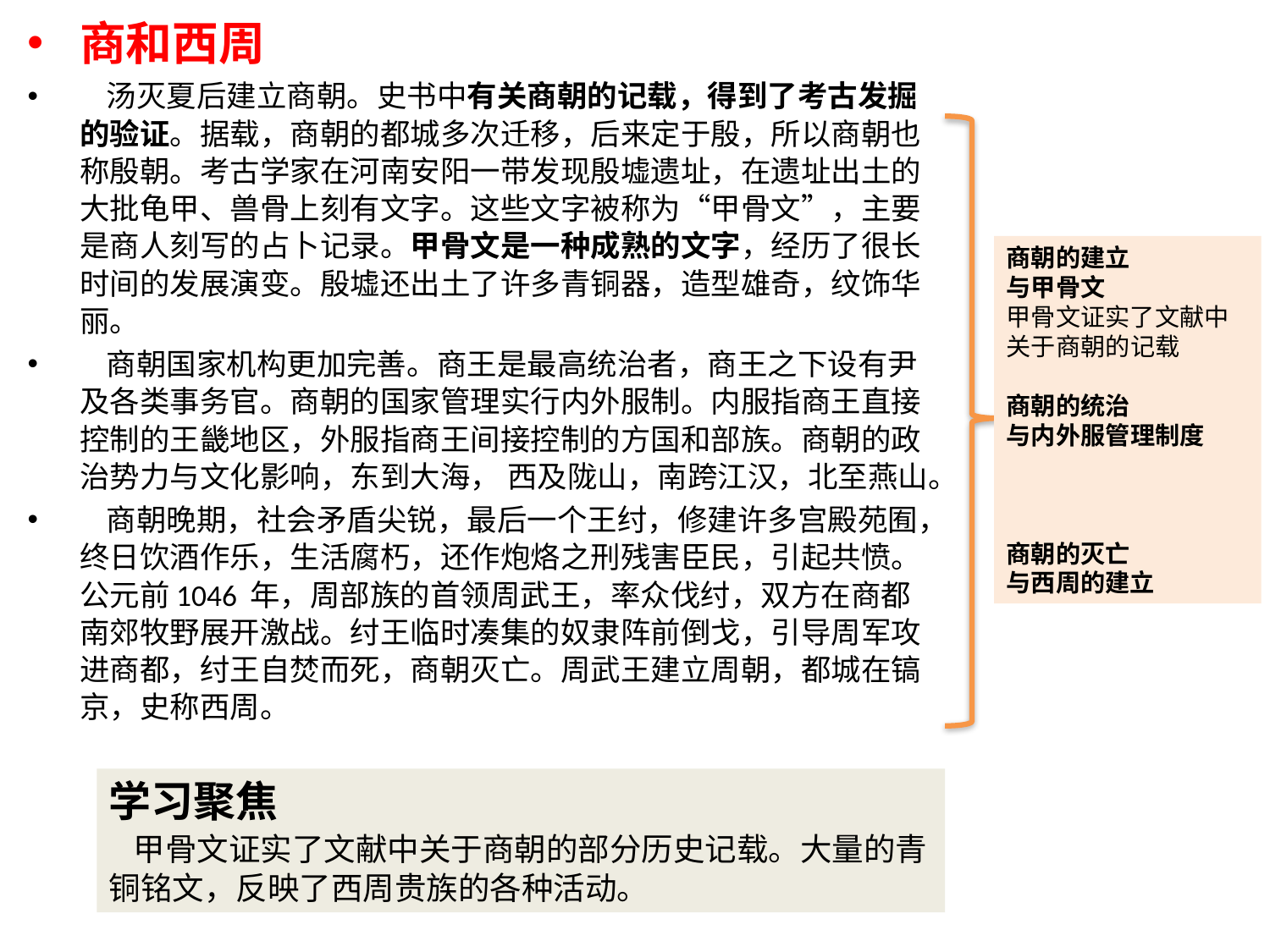

商和西周
   汤灭夏后建立商朝。史书中有关商朝的记载，得到了考古发掘的验证。据载，商朝的都城多次迁移，后来定于殷，所以商朝也称殷朝。考古学家在河南安阳一带发现殷墟遗址，在遗址出土的大批龟甲、兽骨上刻有文字。这些文字被称为“甲骨文”，主要是商人刻写的占卜记录。甲骨文是一种成熟的文字，经历了很长时间的发展演变。殷墟还出土了许多青铜器，造型雄奇，纹饰华丽。
   商朝国家机构更加完善。商王是最高统治者，商王之下设有尹及各类事务官。商朝的国家管理实行内外服制。内服指商王直接控制的王畿地区，外服指商王间接控制的方国和部族。商朝的政治势力与文化影响，东到大海， 西及陇山，南跨江汉，北至燕山。
   商朝晚期，社会矛盾尖锐，最后一个王纣，修建许多宫殿苑囿，终日饮酒作乐，生活腐朽，还作炮烙之刑残害臣民，引起共愤。 公元前1046 年，周部族的首领周武王，率众伐纣，双方在商都南郊牧野展开激战。纣王临时凑集的奴隶阵前倒戈，引导周军攻进商都，纣王自焚而死，商朝灭亡。周武王建立周朝，都城在镐京，史称西周。

商朝的建立
与甲骨文
甲骨文证实了文献中关于商朝的记载

商朝的统治
与内外服管理制度

商朝的灭亡
与西周的建立

学习聚焦
  甲骨文证实了文献中关于商朝的部分历史记载。大量的青铜铭文，反映了西周贵族的各种活动。